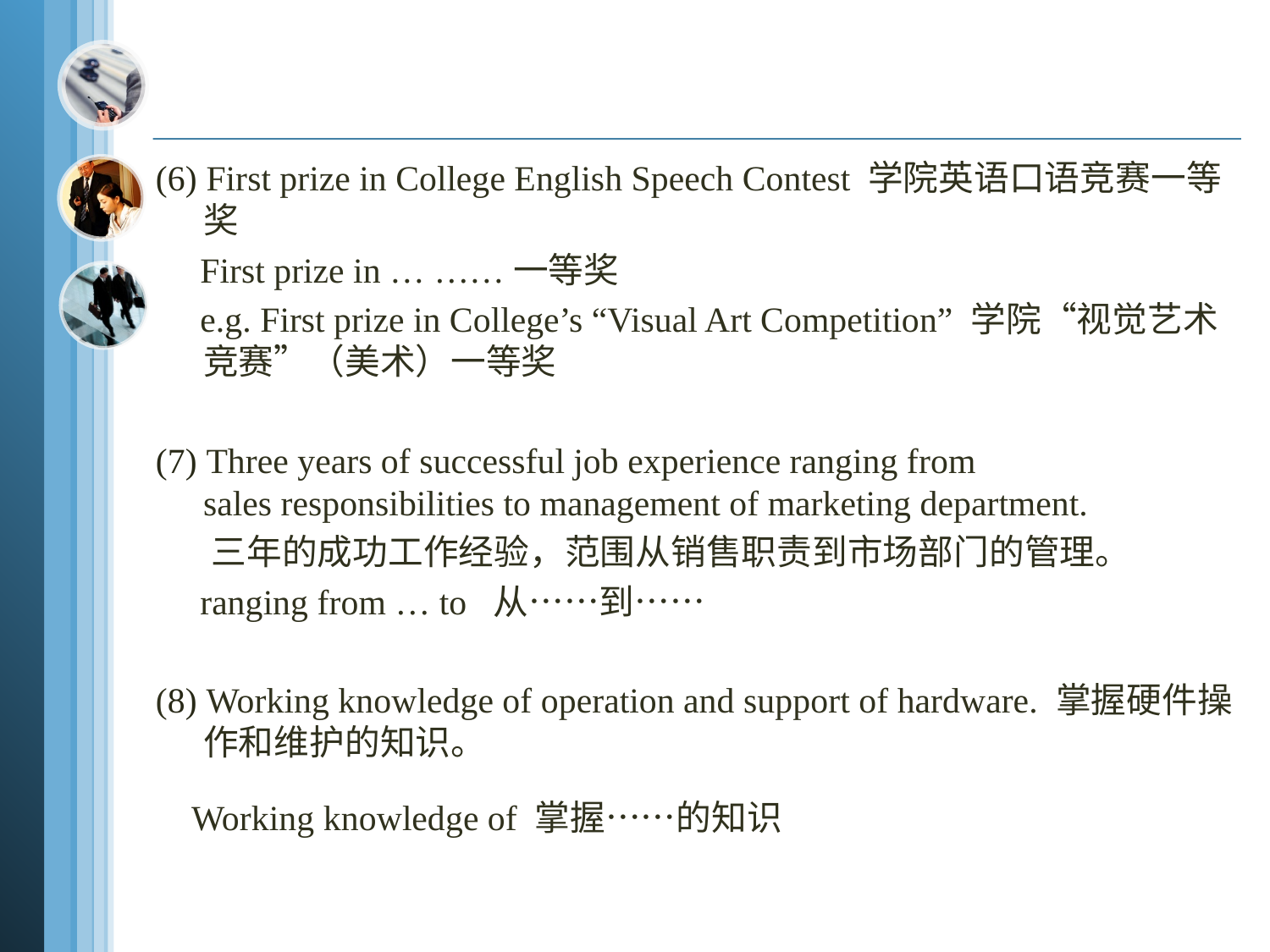

(6) First prize in College English Speech Contest 学院英语口语竞赛一等奖
     First prize in … ……一等奖
     e.g. First prize in College’s “Visual Art Competition” 学院“视觉艺术竞赛”（美术）一等奖

(7) Three years of successful job experience ranging from sales responsibilities to management of marketing department.
      三年的成功工作经验，范围从销售职责到市场部门的管理。
     ranging from … to  从……到……

(8) Working knowledge of operation and support of hardware. 掌握硬件操作和维护的知识。
    Working knowledge of 掌握……的知识